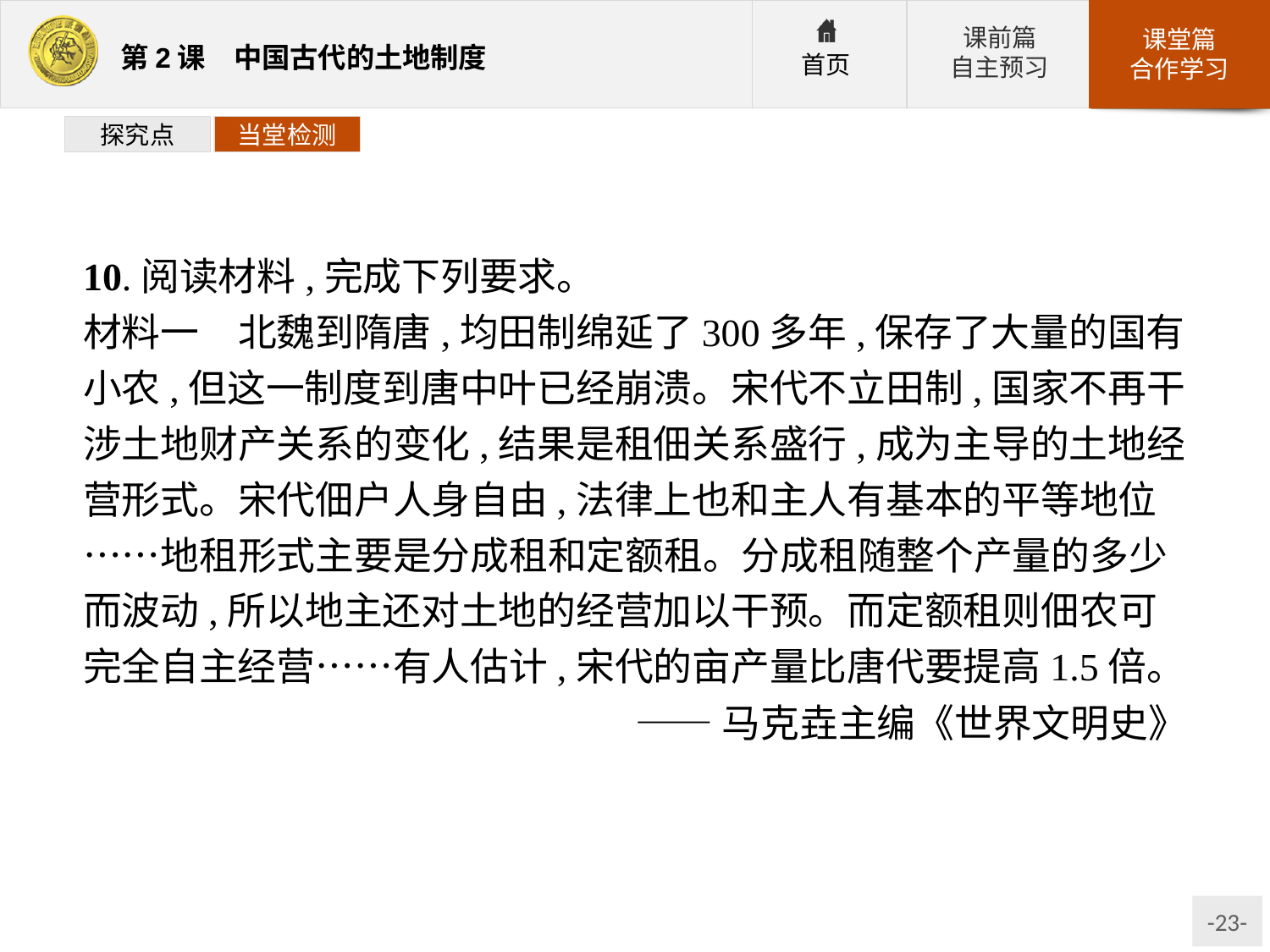

探究点
当堂检测
10.阅读材料,完成下列要求。
材料一　北魏到隋唐,均田制绵延了300多年,保存了大量的国有小农,但这一制度到唐中叶已经崩溃。宋代不立田制,国家不再干涉土地财产关系的变化,结果是租佃关系盛行,成为主导的土地经营形式。宋代佃户人身自由,法律上也和主人有基本的平等地位……地租形式主要是分成租和定额租。分成租随整个产量的多少而波动,所以地主还对土地的经营加以干预。而定额租则佃农可完全自主经营……有人估计,宋代的亩产量比唐代要提高1.5倍。
——马克垚主编《世界文明史》